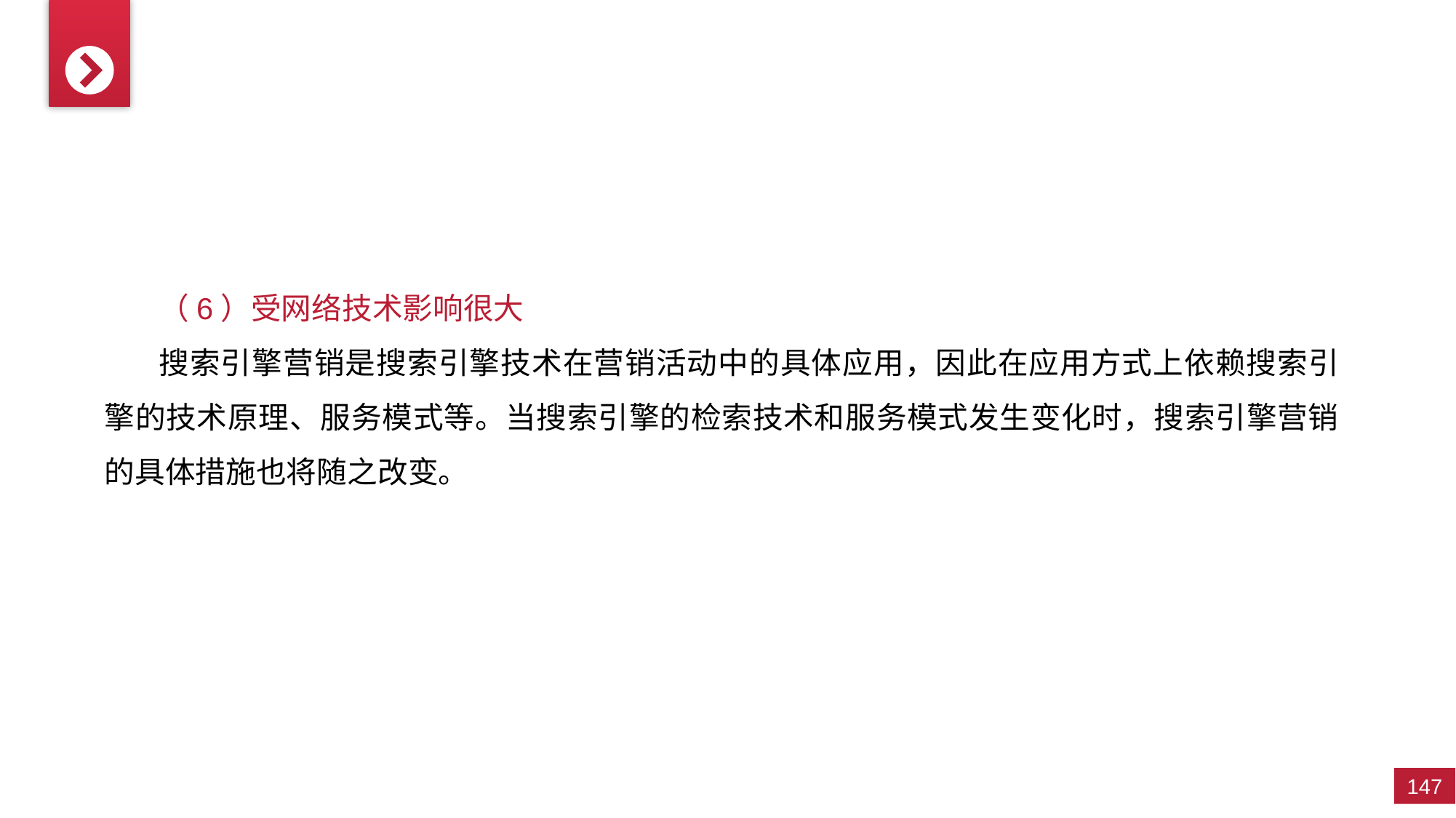

（6）受网络技术影响很大
搜索引擎营销是搜索引擎技术在营销活动中的具体应用，因此在应用方式上依赖搜索引擎的技术原理、服务模式等。当搜索引擎的检索技术和服务模式发生变化时，搜索引擎营销的具体措施也将随之改变。